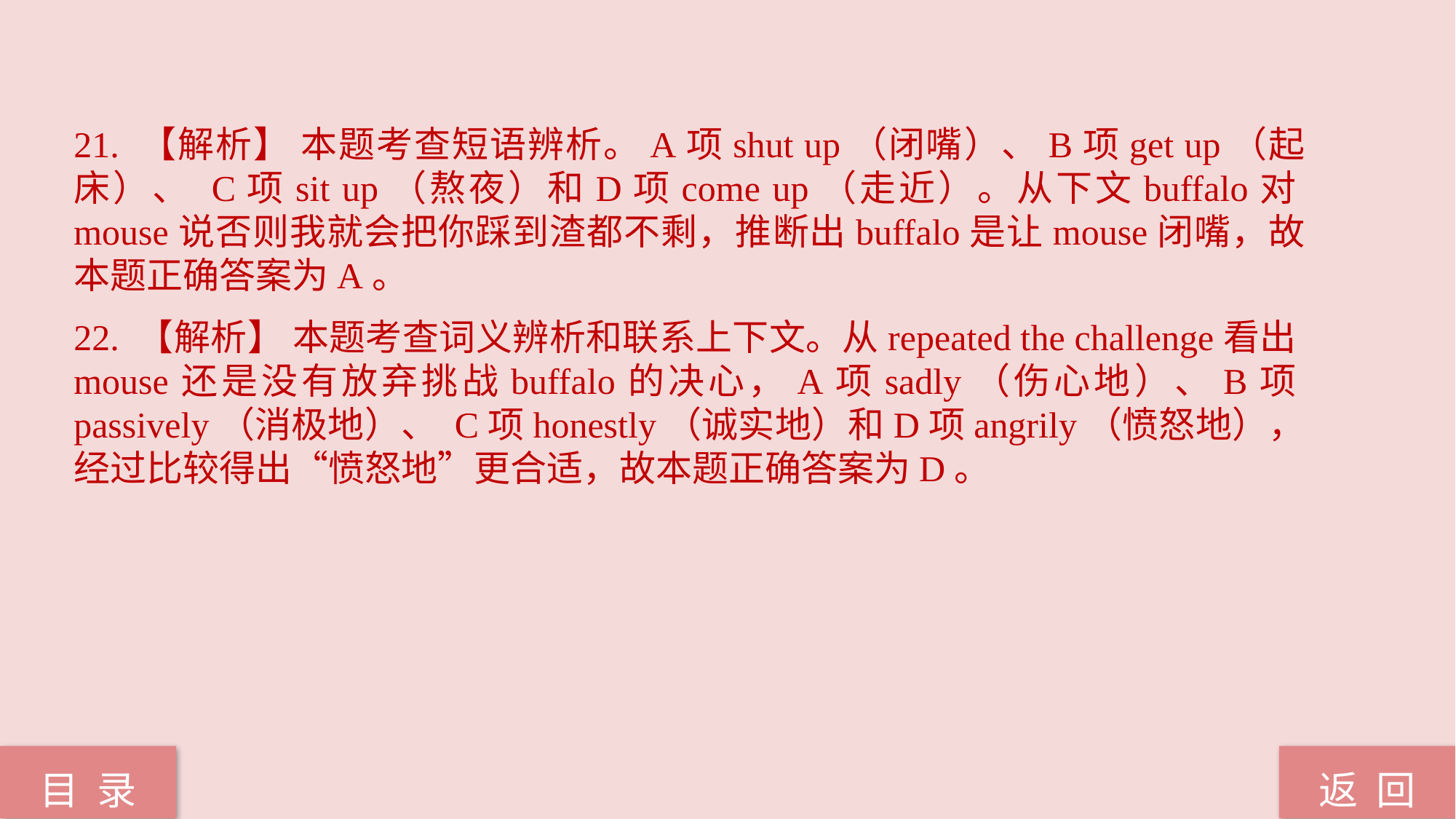

21. 【解析】 本题考查短语辨析。A项shut up（闭嘴）、B项get up（起床）、 C项sit up（熬夜）和D项come up（走近）。从下文buffalo对mouse说否则我就会把你踩到渣都不剩，推断出buffalo是让mouse闭嘴，故本题正确答案为A。
22. 【解析】 本题考查词义辨析和联系上下文。从repeated the challenge看出mouse还是没有放弃挑战buffalo的决心，A项sadly（伤心地）、B项passively（消极地）、 C项honestly（诚实地）和D项angrily（愤怒地），经过比较得出“愤怒地”更合适，故本题正确答案为D。
返  回